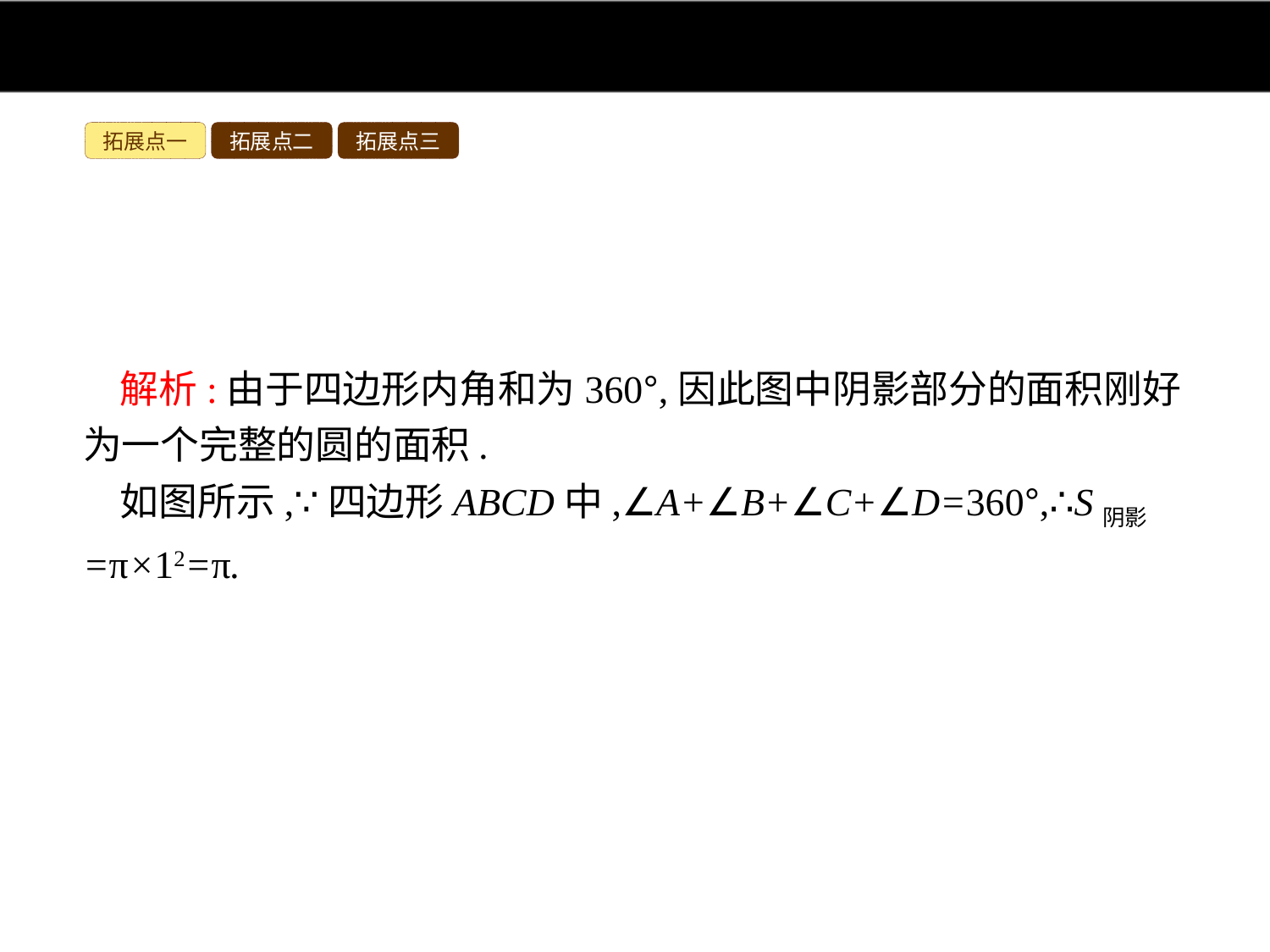

拓展点一
拓展点二
拓展点三
解析:由于四边形内角和为360°,因此图中阴影部分的面积刚好为一个完整的圆的面积.
如图所示,∵四边形ABCD中,∠A+∠B+∠C+∠D=360°,∴S阴影=π×12=π.
答案:B